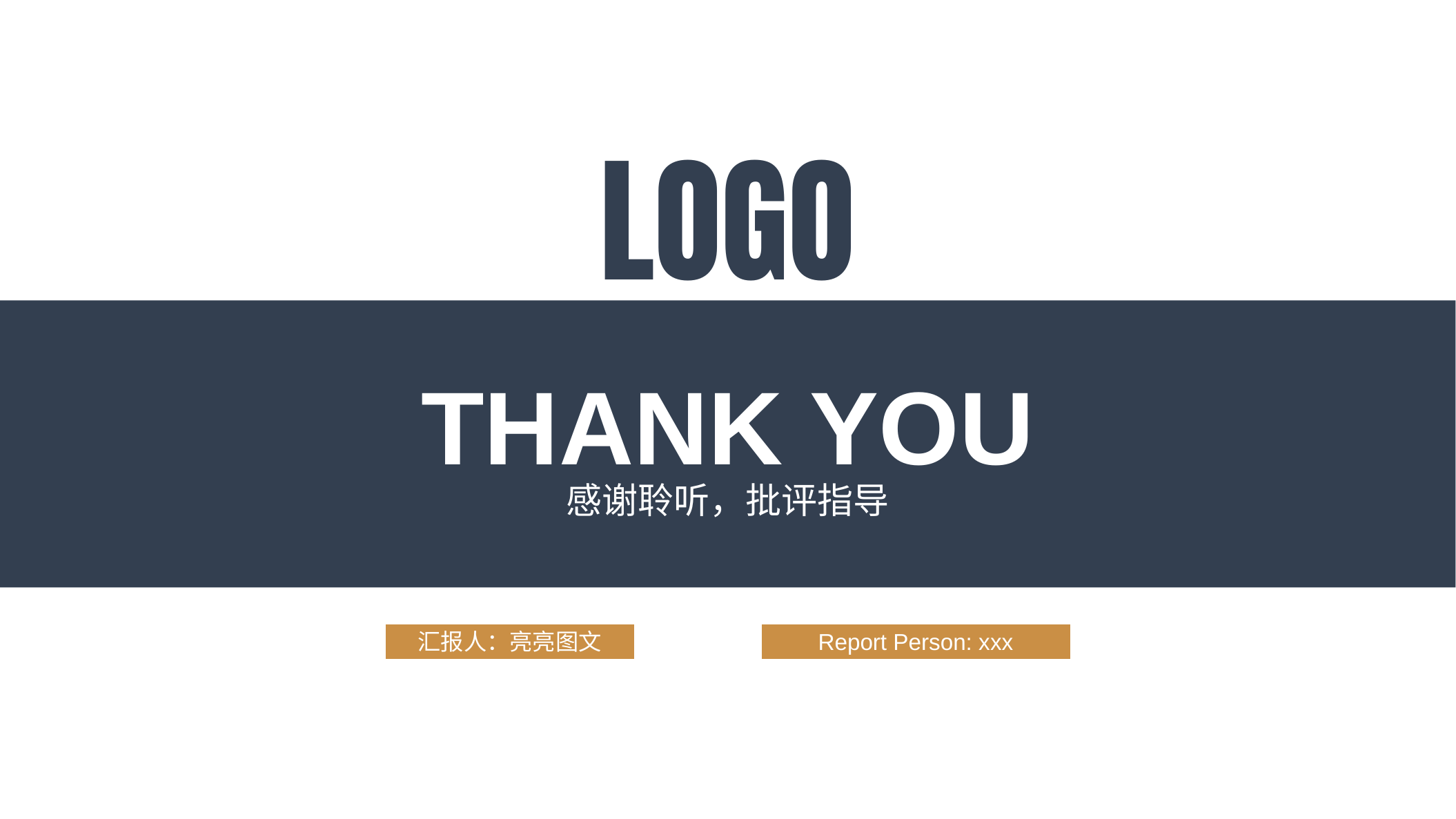

LOGO

THANK YOU
感谢聆听，批评指导
汇报人：亮亮图文
Report Person: xxx